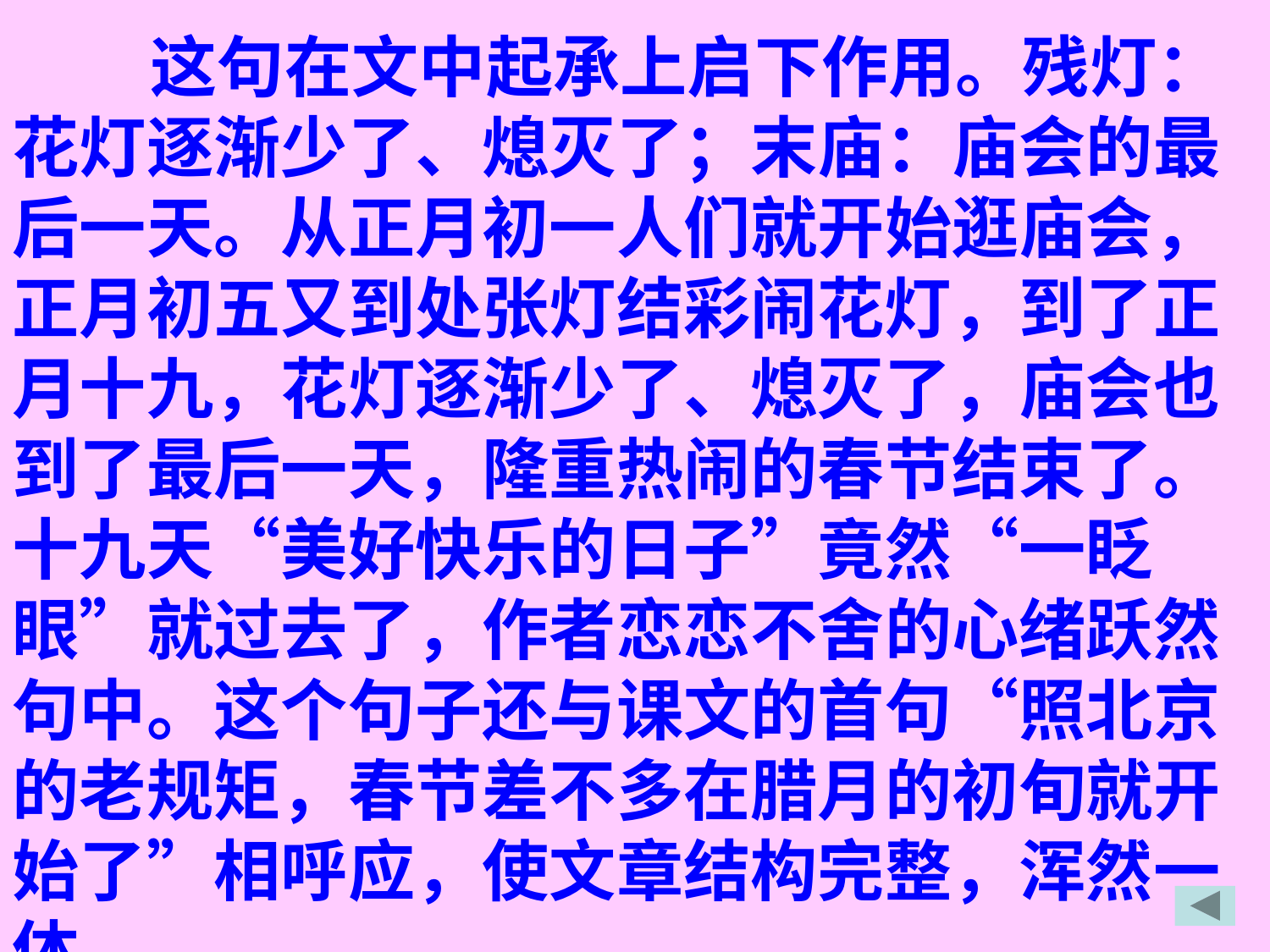

这句在文中起承上启下作用。残灯：花灯逐渐少了、熄灭了；末庙：庙会的最后一天。从正月初一人们就开始逛庙会，正月初五又到处张灯结彩闹花灯，到了正月十九，花灯逐渐少了、熄灭了，庙会也到了最后一天，隆重热闹的春节结束了。十九天“美好快乐的日子”竟然“一眨眼”就过去了，作者恋恋不舍的心绪跃然句中。这个句子还与课文的首句“照北京的老规矩，春节差不多在腊月的初旬就开始了”相呼应，使文章结构完整，浑然一体。